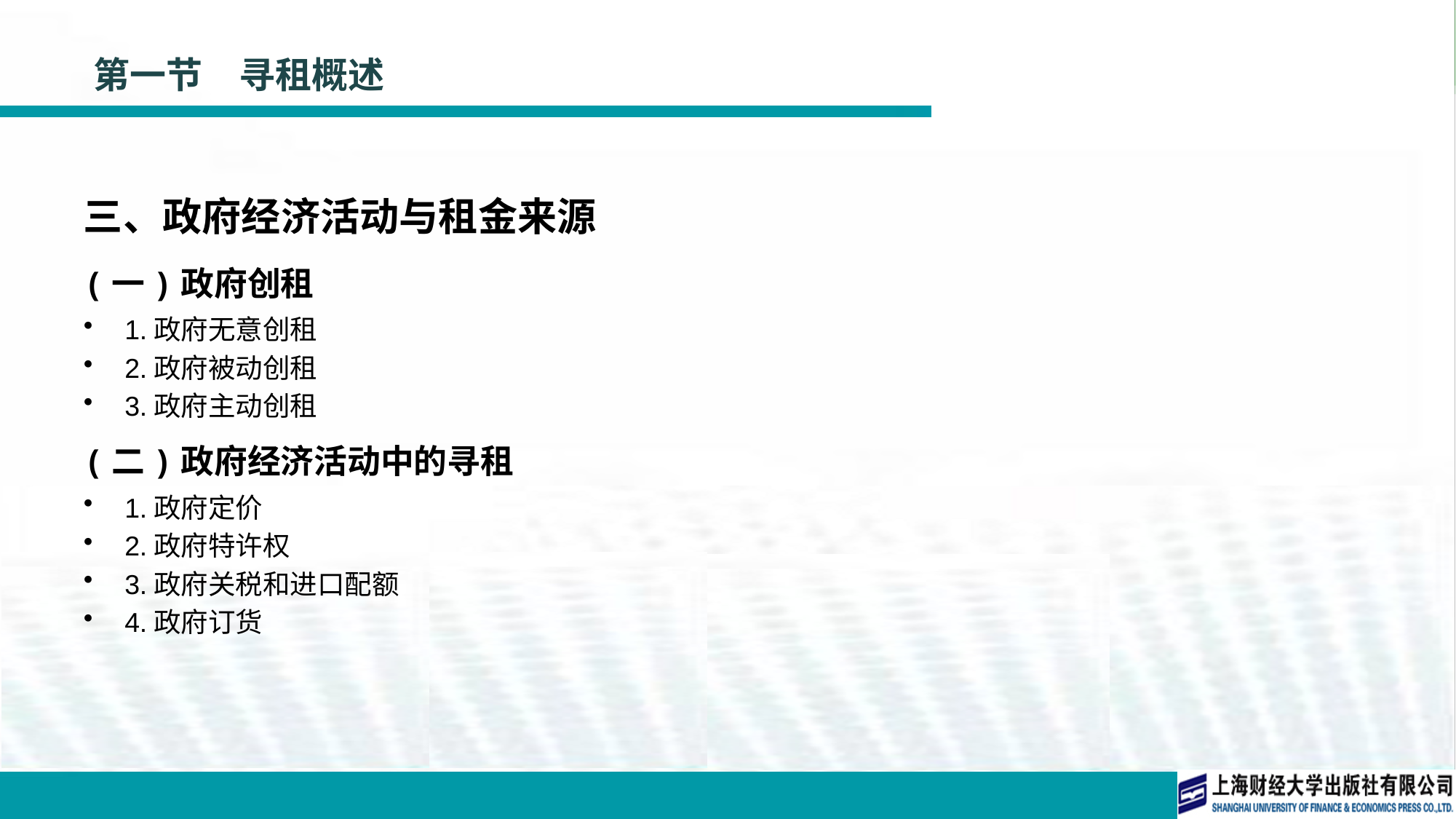

# 第一节　寻租概述
三、政府经济活动与租金来源
(一)政府创租
1.政府无意创租
2.政府被动创租
3.政府主动创租
(二)政府经济活动中的寻租
1.政府定价
2.政府特许权
3.政府关税和进口配额
4.政府订货